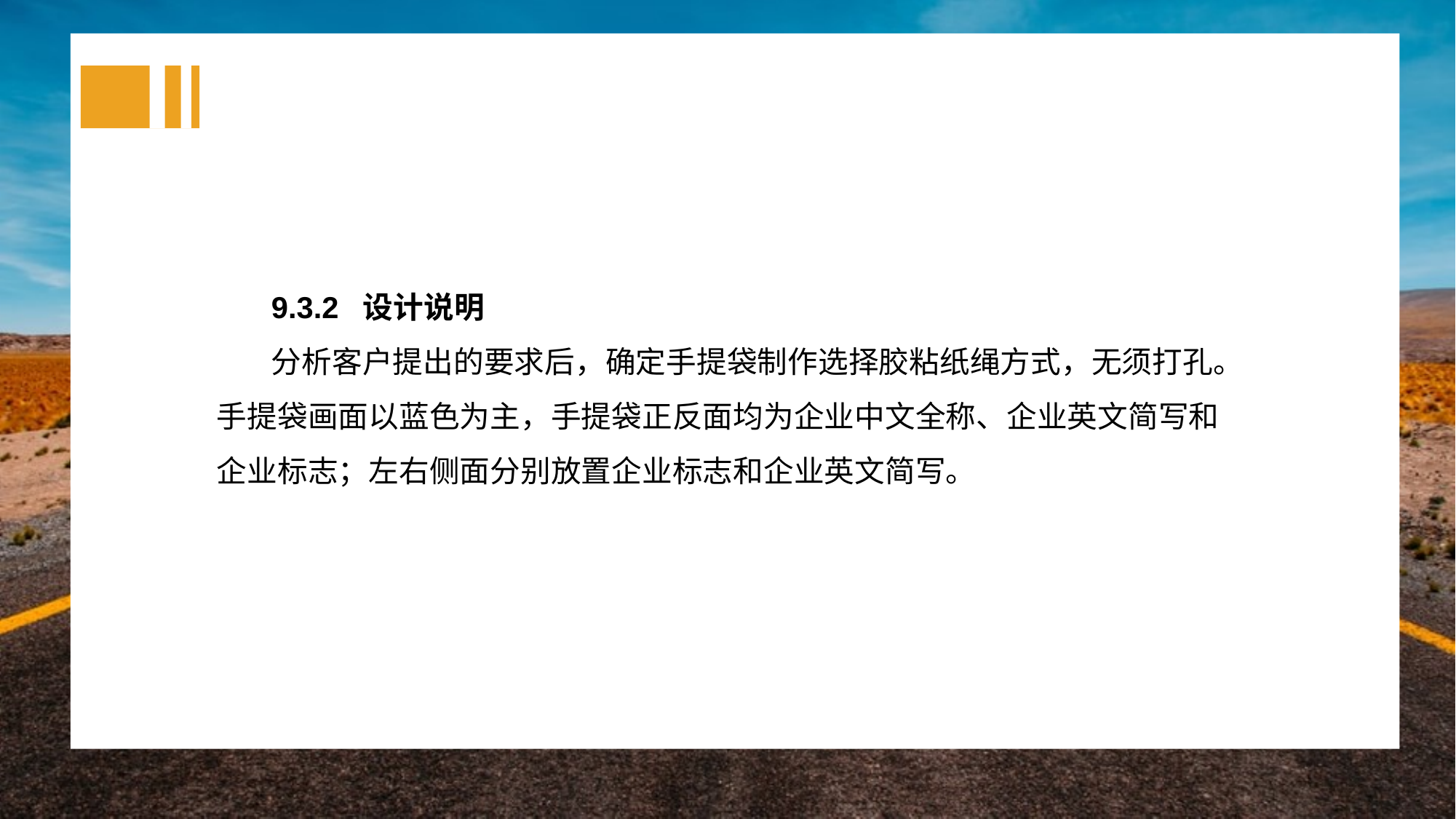

9.3.2  设计说明
分析客户提出的要求后，确定手提袋制作选择胶粘纸绳方式，无须打孔。手提袋画面以蓝色为主，手提袋正反面均为企业中文全称、企业英文简写和企业标志；左右侧面分别放置企业标志和企业英文简写。